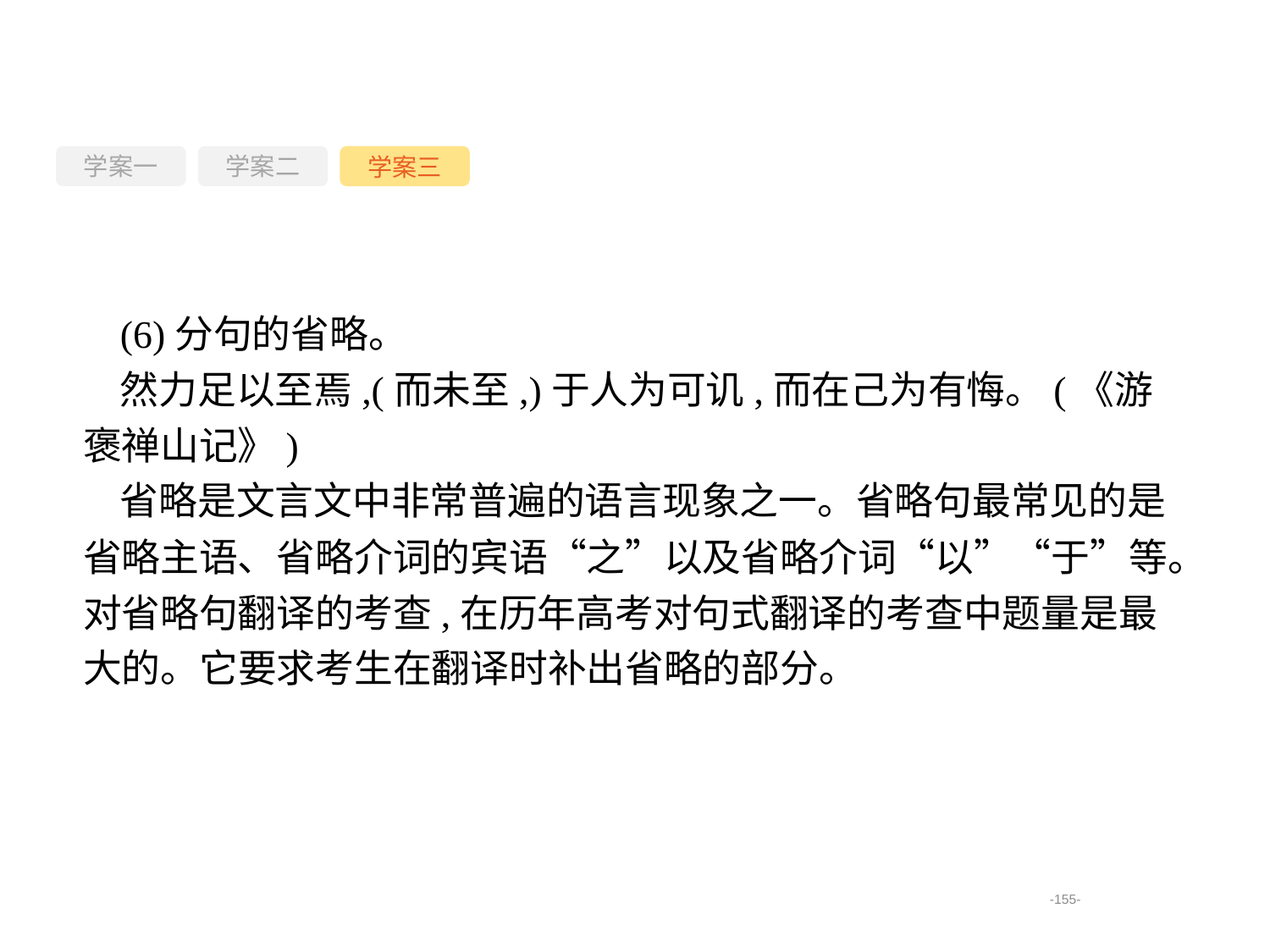

学案一
学案三
学案二
(6)分句的省略。
然力足以至焉,(而未至,)于人为可讥,而在己为有悔。(《游褒禅山记》)
省略是文言文中非常普遍的语言现象之一。省略句最常见的是省略主语、省略介词的宾语“之”以及省略介词“以”“于”等。对省略句翻译的考查,在历年高考对句式翻译的考查中题量是最大的。它要求考生在翻译时补出省略的部分。
-155-